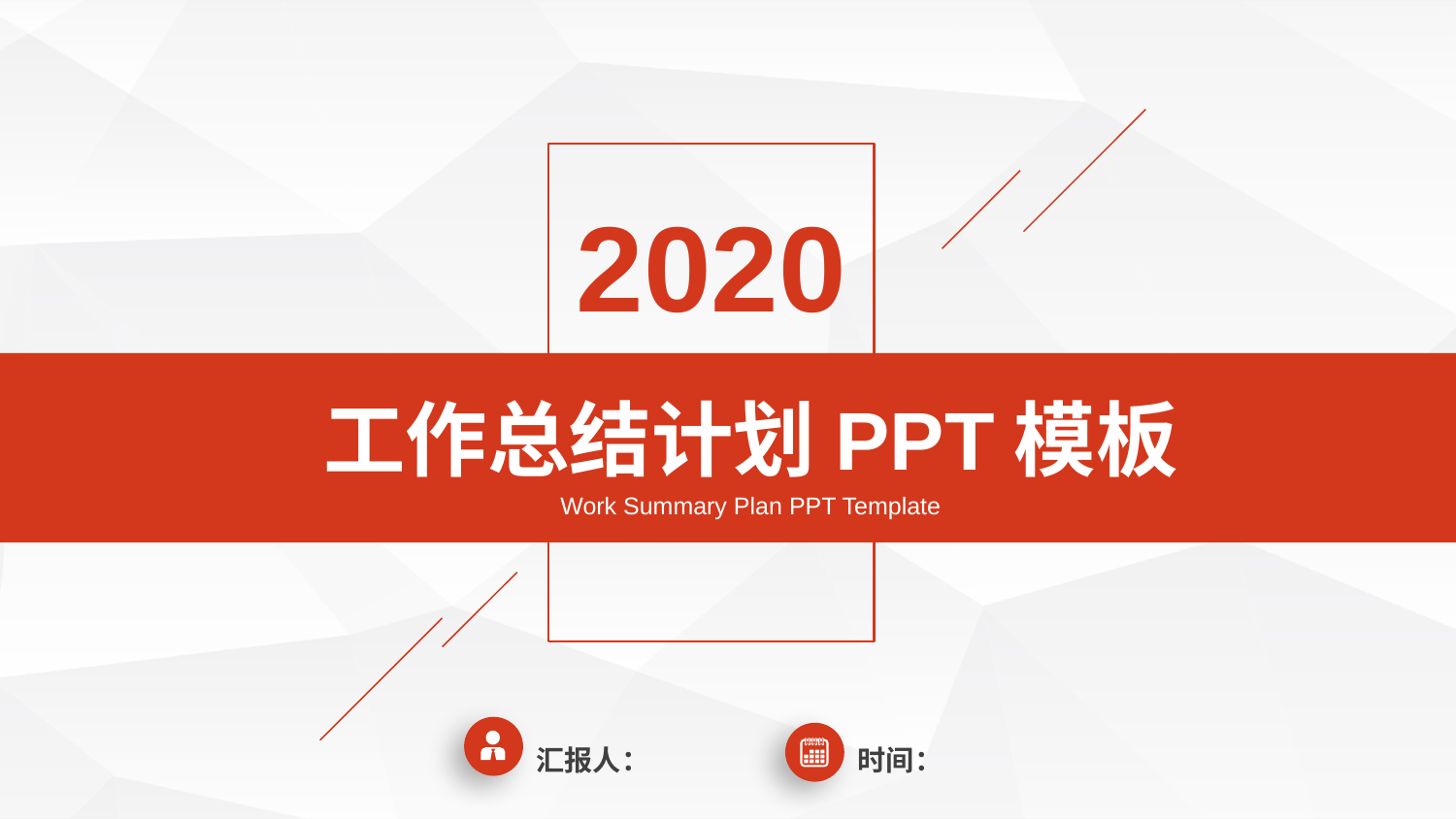

2020

工作总结计划PPT模板
Work Summary Plan PPT Template

汇报人：

时间：